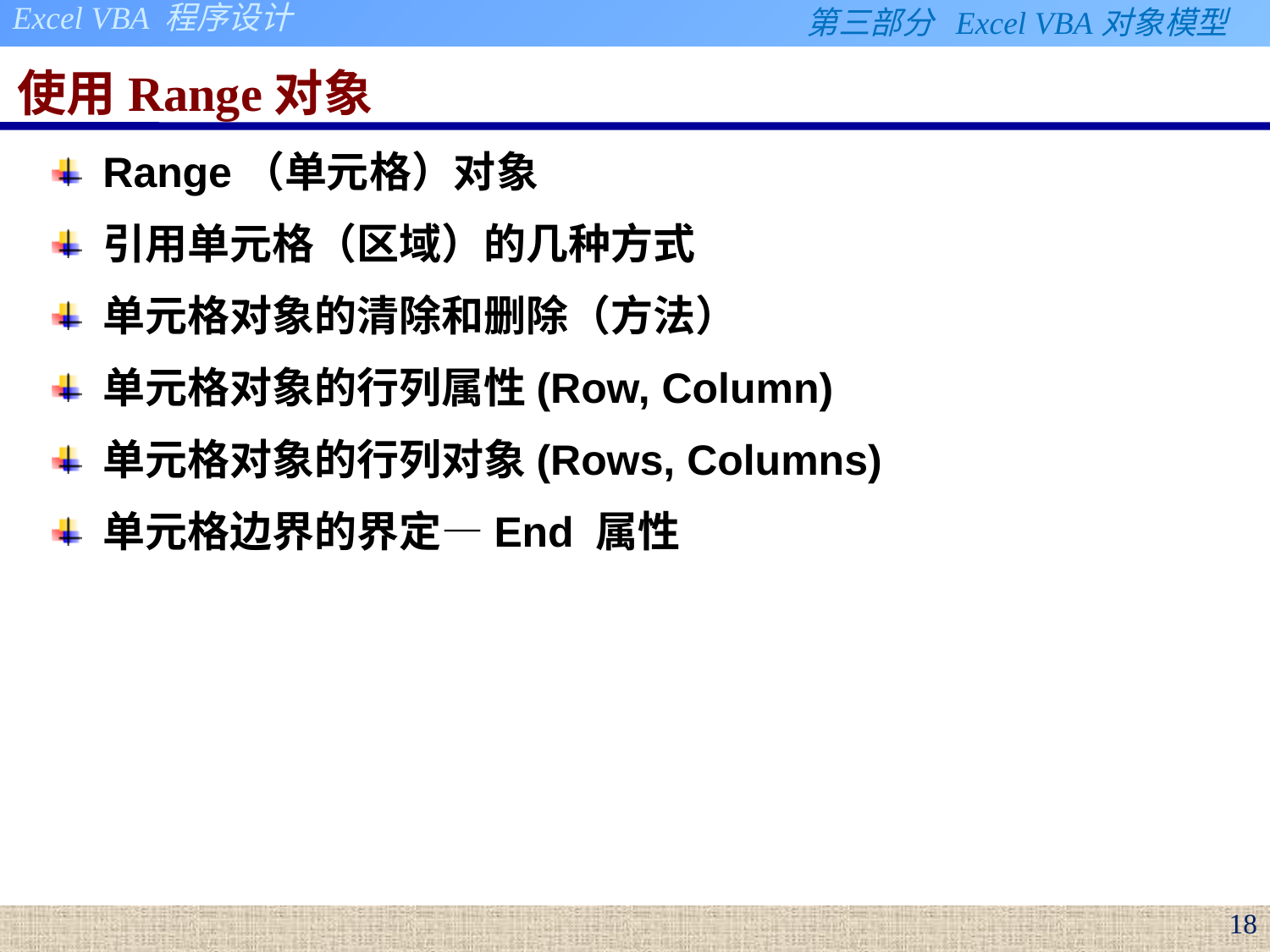

# 使用Range对象
Range（单元格）对象
引用单元格（区域）的几种方式
单元格对象的清除和删除（方法）
单元格对象的行列属性(Row, Column)
单元格对象的行列对象(Rows, Columns)
单元格边界的界定—End 属性